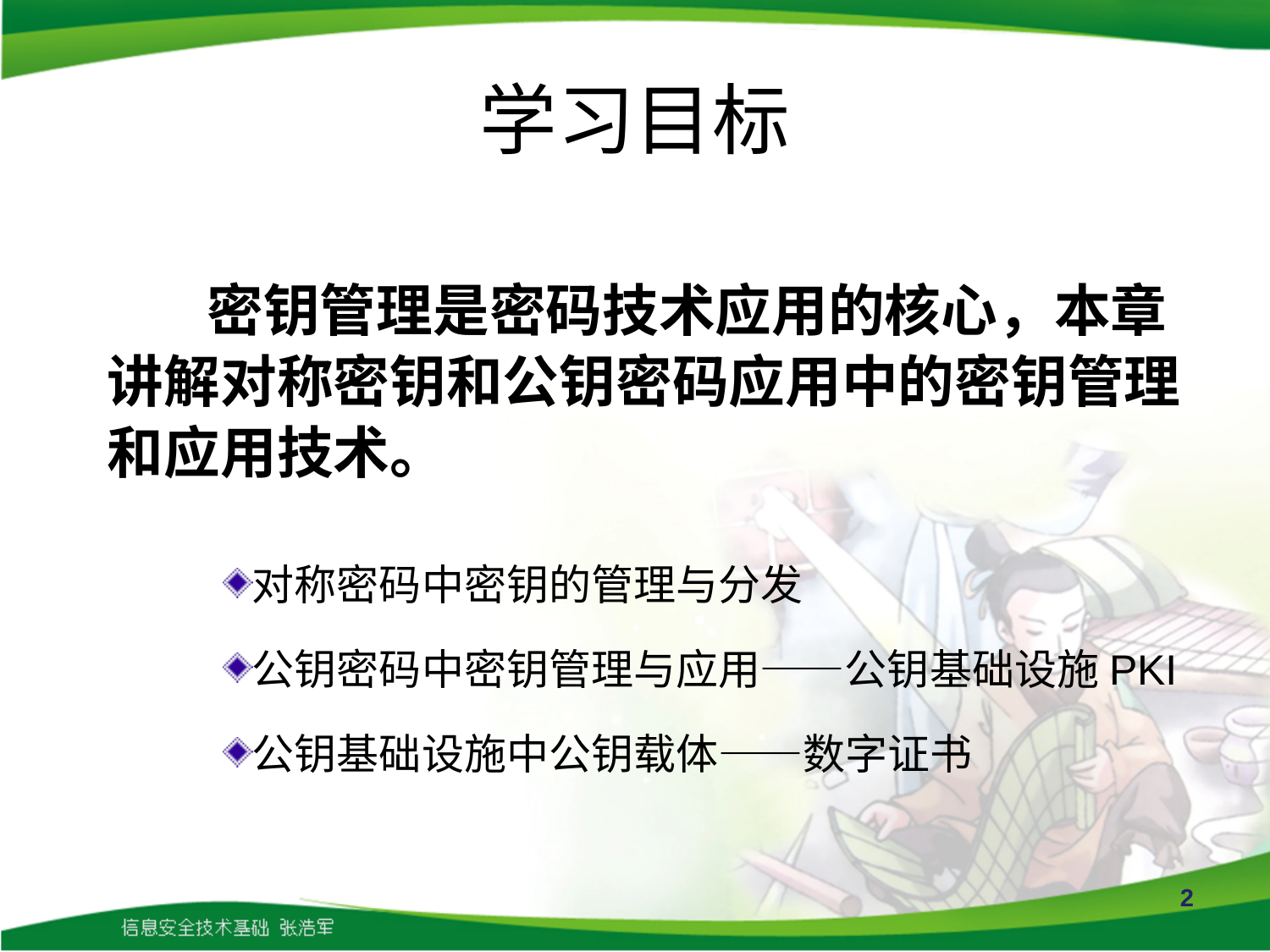

# 学习目标
密钥管理是密码技术应用的核心，本章讲解对称密钥和公钥密码应用中的密钥管理和应用技术。
对称密码中密钥的管理与分发
公钥密码中密钥管理与应用——公钥基础设施PKI
公钥基础设施中公钥载体——数字证书
2